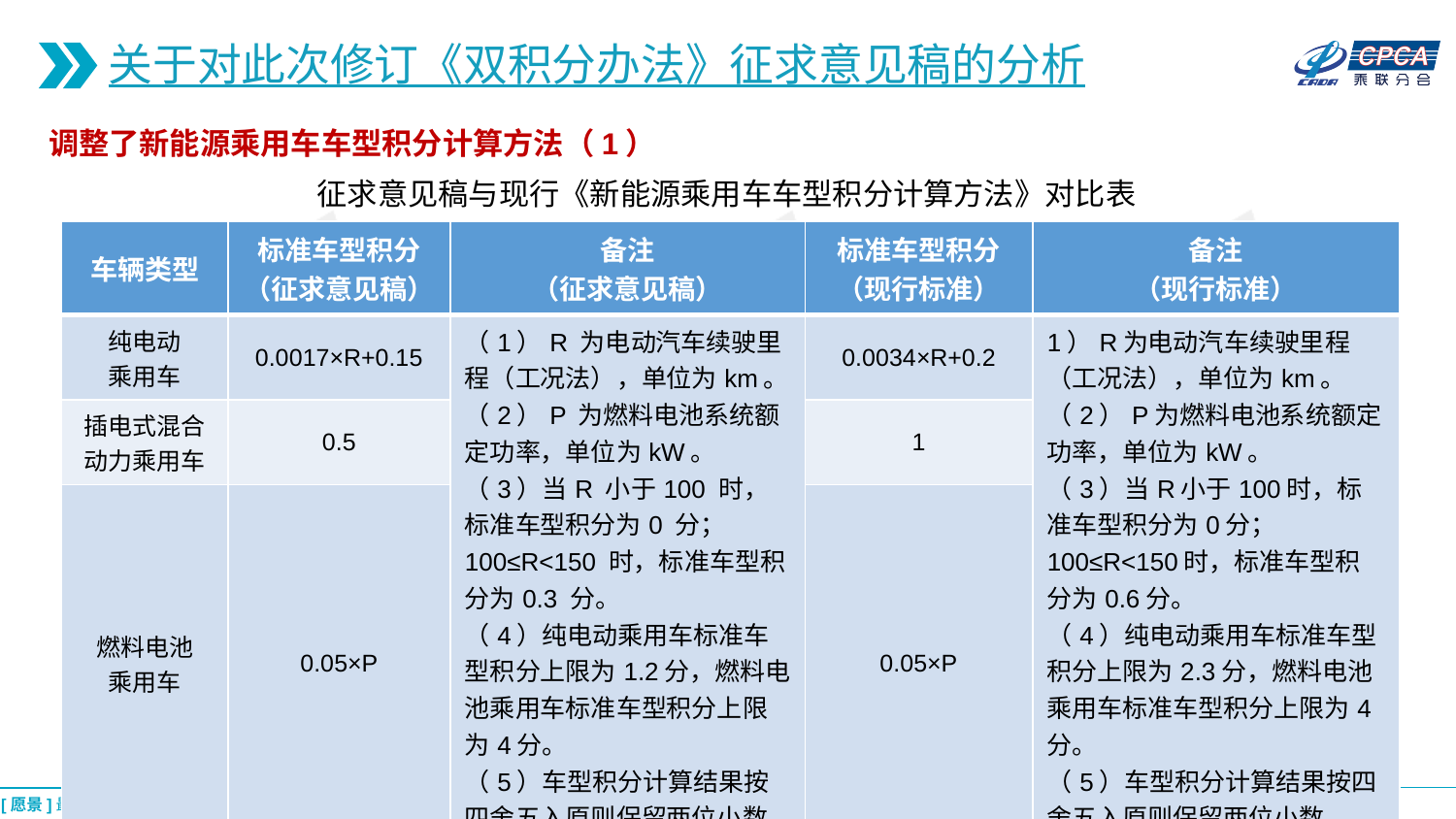

关于对此次修订《双积分办法》征求意见稿的分析
调整了新能源乘用车车型积分计算方法（1）
征求意见稿与现行《新能源乘用车车型积分计算方法》对比表
| 车辆类型 | 标准车型积分 （征求意见稿） | 备注 （征求意见稿） | 标准车型积分 （现行标准） | 备注 （现行标准） |
| --- | --- | --- | --- | --- |
| 纯电动 乘用车 | 0.0017×R+0.15 | （1）R 为电动汽车续驶里程（工况法），单位为km。 （2）P 为燃料电池系统额定功率，单位为kW。 （3）当R 小于100 时，标准车型积分为0 分；100≤R<150 时，标准车型积分为0.3 分。 （4）纯电动乘用车标准车型积分上限为1.2分，燃料电池乘用车标准车型积分上限为4分。 （5）车型积分计算结果按四舍五入原则保留两位小数。 | 0.0034×R+0.2 | 1）R为电动汽车续驶里程（工况法），单位为km。 （2）P为燃料电池系统额定功率，单位为kW。 （3）当R小于100时，标准车型积分为0分； 100≤R<150时，标准车型积分为0.6分。 （4）纯电动乘用车标准车型积分上限为2.3分，燃料电池乘用车标准车型积分上限为4分。 （5）车型积分计算结果按四舍五入原则保留两位小数。 |
| 插电式混合 动力乘用车 | 0.5 |  | 1 |  |
| 燃料电池 乘用车 | 0.05×P |  | 0.05×P |  |